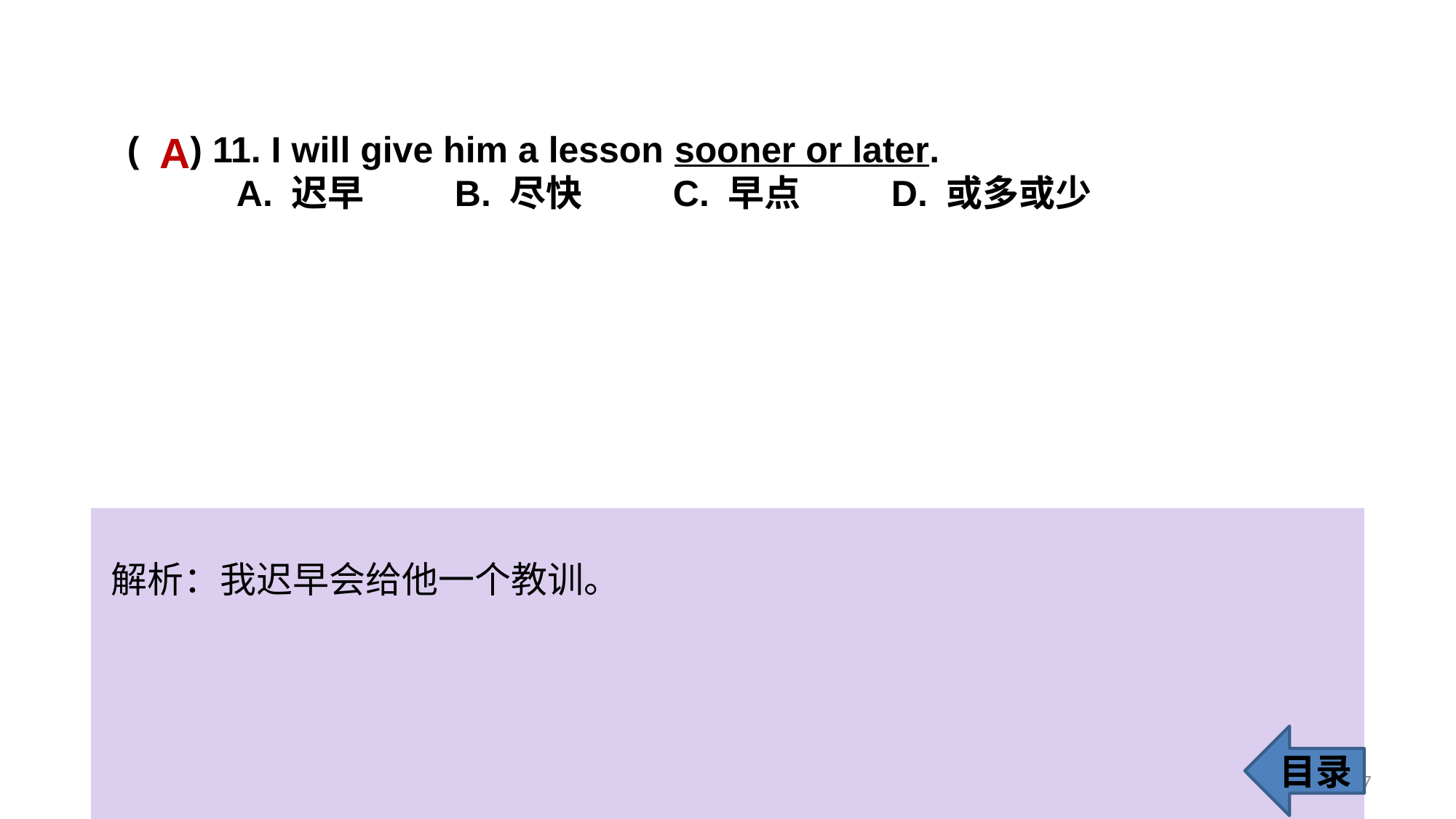

A
(     ) 11. I will give him a lesson sooner or later.
	A. 迟早 	B. 尽快 	C. 早点 	D. 或多或少

解析：我迟早会给他一个教训。
目录
17